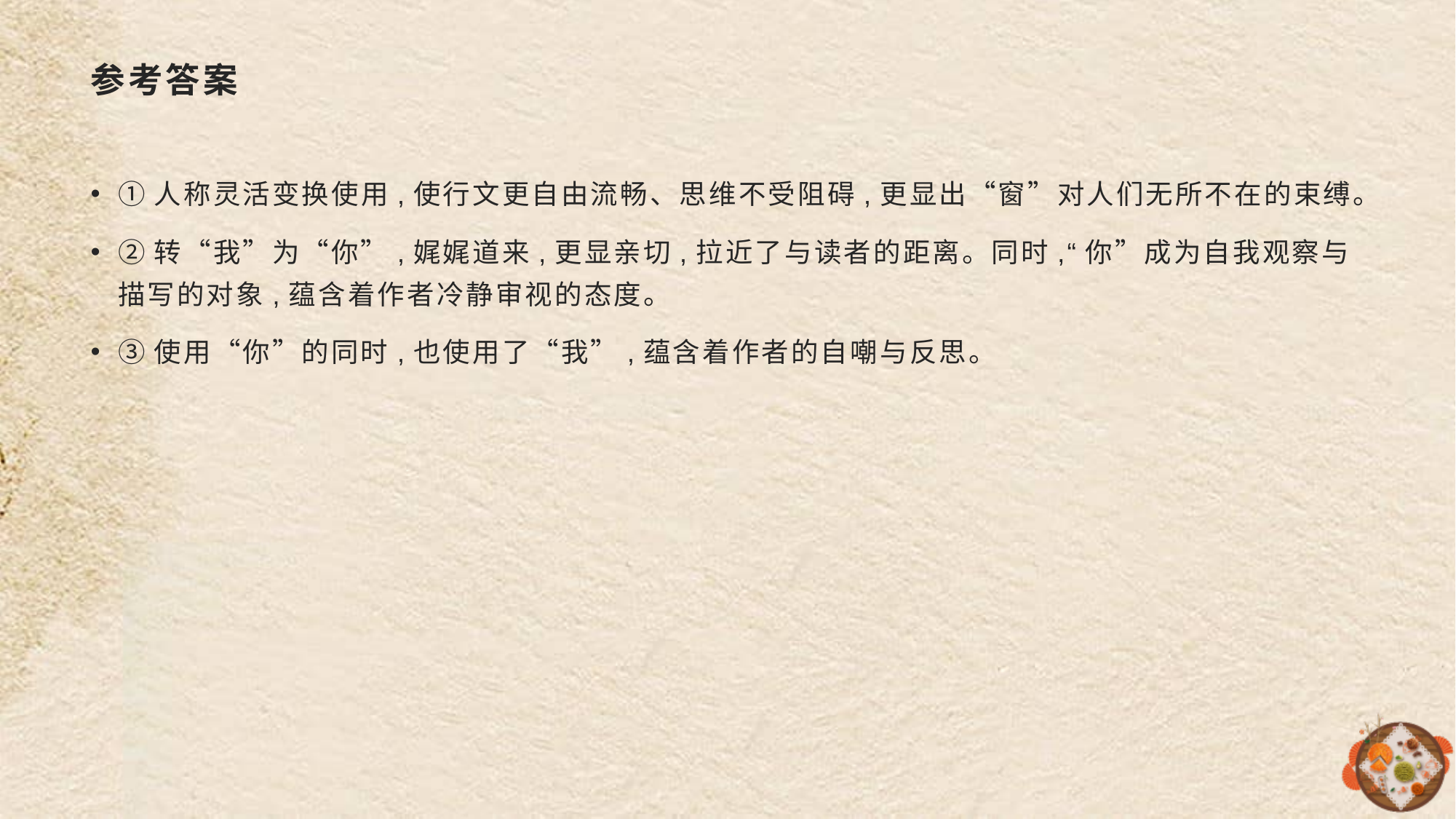

# 参考答案

①人称灵活变换使用,使行文更自由流畅、思维不受阻碍,更显出“窗”对人们无所不在的束缚。
②转“我”为“你”,娓娓道来,更显亲切,拉近了与读者的距离。同时,“你”成为自我观察与描写的对象,蕴含着作者冷静审视的态度。
③使用“你”的同时,也使用了“我”,蕴含着作者的自嘲与反思。